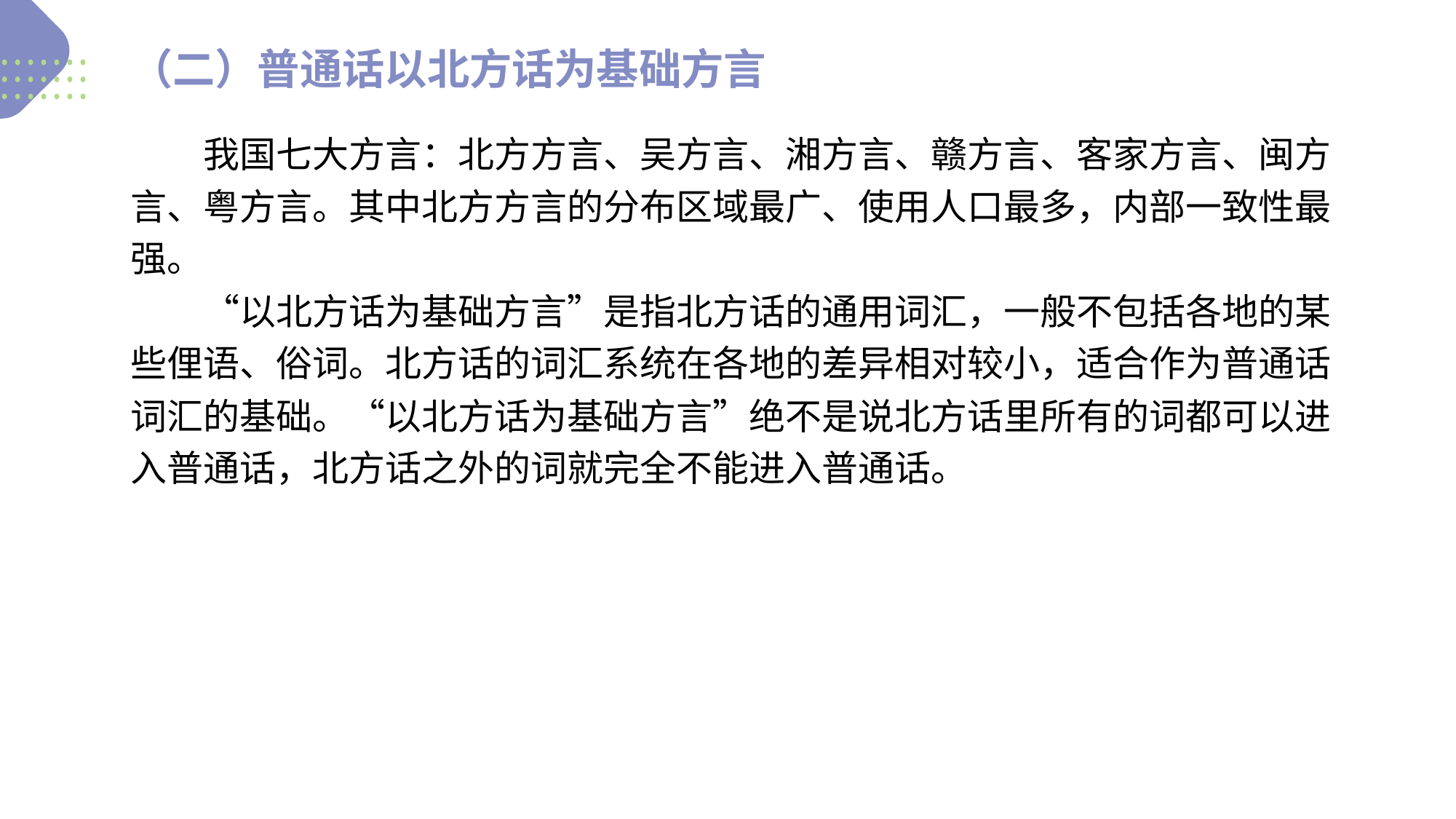

（二）普通话以北方话为基础方言

　　我国七大方言：北方方言、吴方言、湘方言、赣方言、客家方言、闽方言、粤方言。其中北方方言的分布区域最广、使用人口最多，内部一致性最强。
　　“以北方话为基础方言”是指北方话的通用词汇，一般不包括各地的某些俚语、俗词。北方话的词汇系统在各地的差异相对较小，适合作为普通话词汇的基础。“以北方话为基础方言”绝不是说北方话里所有的词都可以进入普通话，北方话之外的词就完全不能进入普通话。